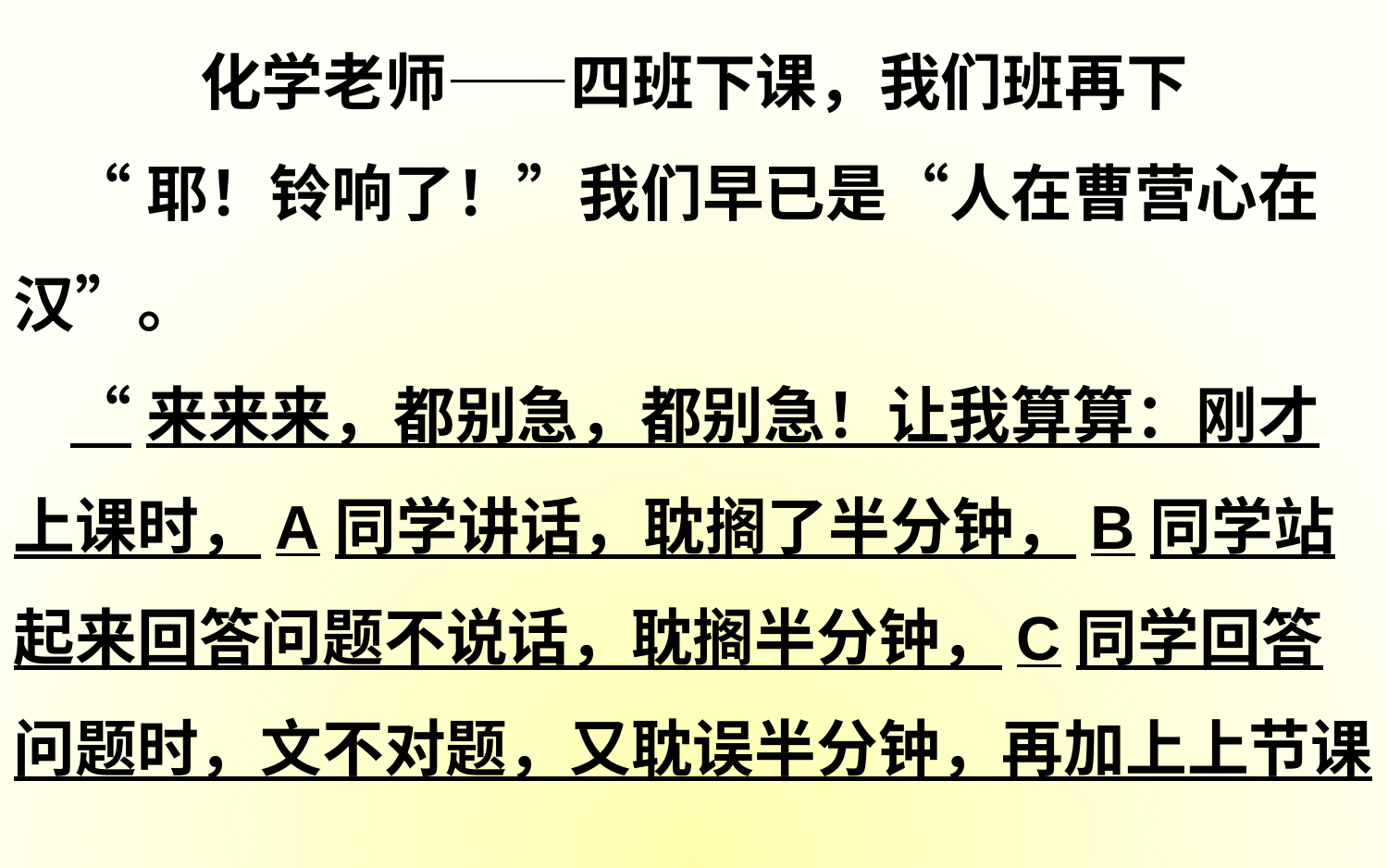

化学老师——四班下课，我们班再下
    “耶！铃响了！”我们早已是“人在曹营心在汉”。
    “来来来，都别急，都别急！让我算算：刚才上课时，A同学讲话，耽搁了半分钟，B同学站起来回答问题不说话，耽搁半分钟，C同学回答问题时，文不对题，又耽误半分钟，再加上上节课